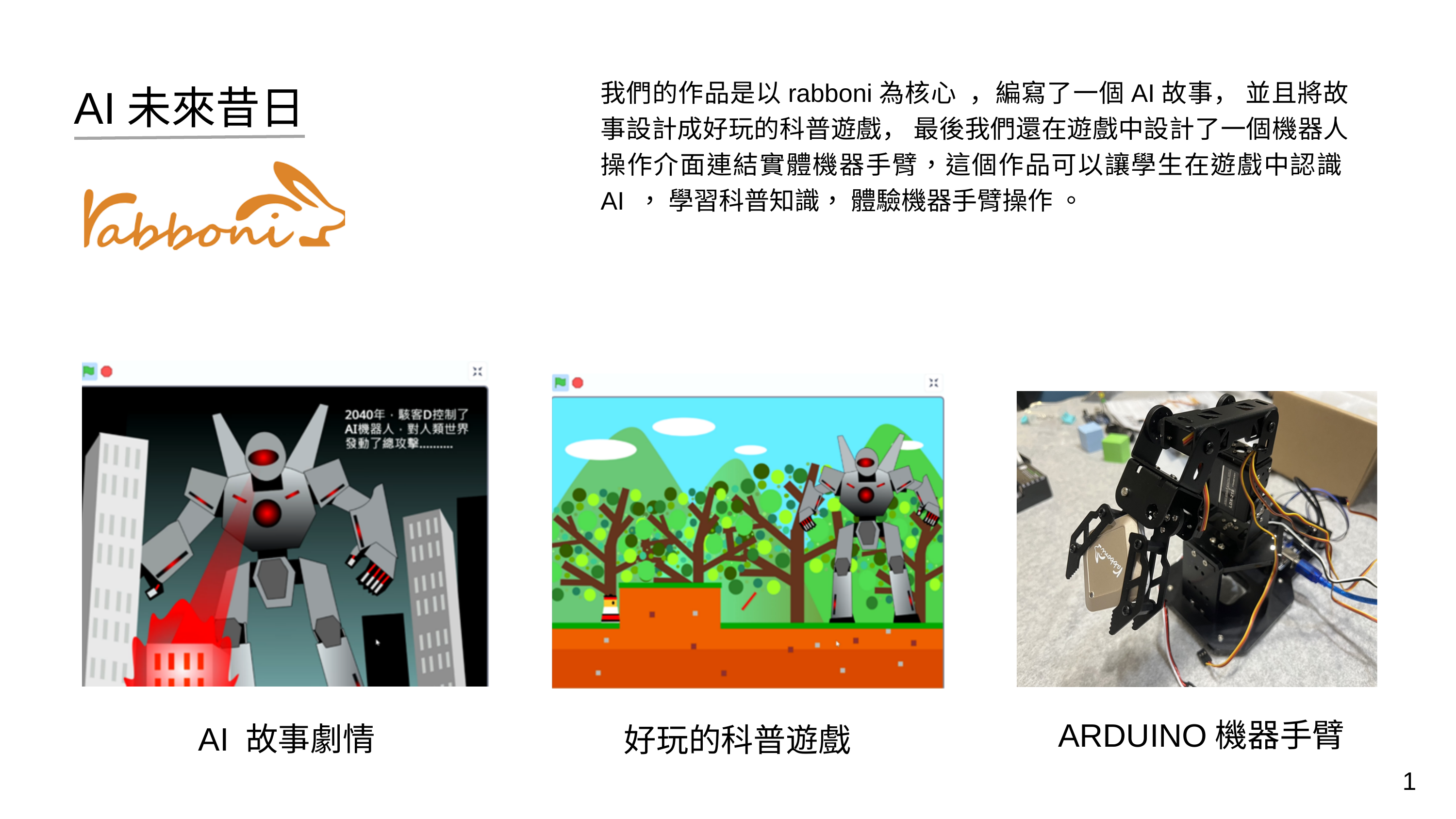

AI未來昔日
我們的作品是以rabboni為核心  ，編寫了一個AI故事， 並且將故事設計成好玩的科普遊戲， 最後我們還在遊戲中設計了一個機器人操作介面連結實體機器手臂，這個作品可以讓學生在遊戲中認識AI ， 學習科普知識， 體驗機器手臂操作 。

 ARDUINO機器手臂
好玩的科普遊戲
 AI 故事劇情
1